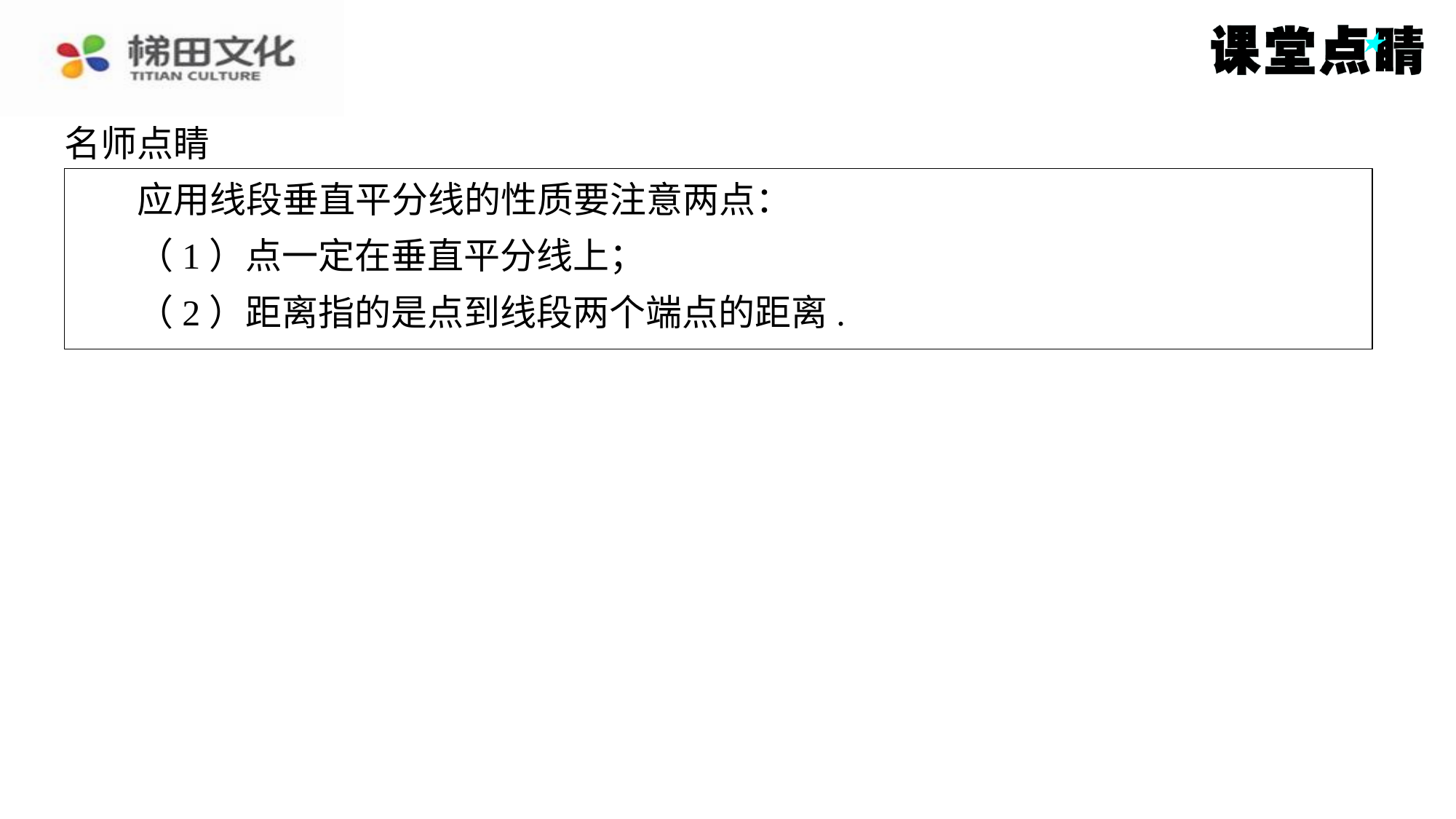

名师点睛
　　应用线段垂直平分线的性质要注意两点：
（1）点一定在垂直平分线上；
（2）距离指的是点到线段两个端点的距离.